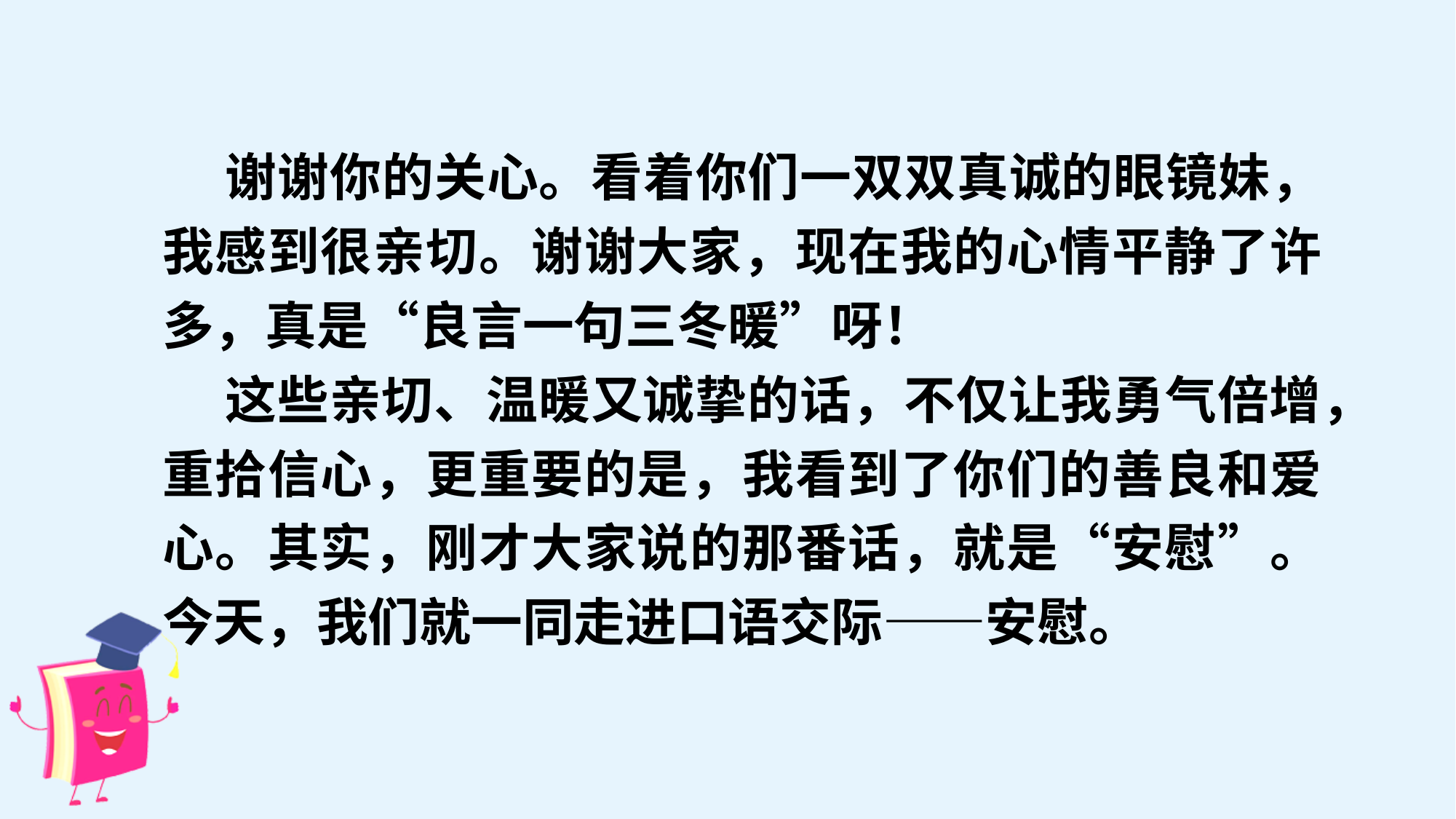

谢谢你的关心。看着你们一双双真诚的眼镜妹，我感到很亲切。谢谢大家，现在我的心情平静了许多，真是“良言一句三冬暖”呀！
    这些亲切、温暖又诚挚的话，不仅让我勇气倍增，重拾信心，更重要的是，我看到了你们的善良和爱心。其实，刚才大家说的那番话，就是“安慰”。今天，我们就一同走进口语交际——安慰。